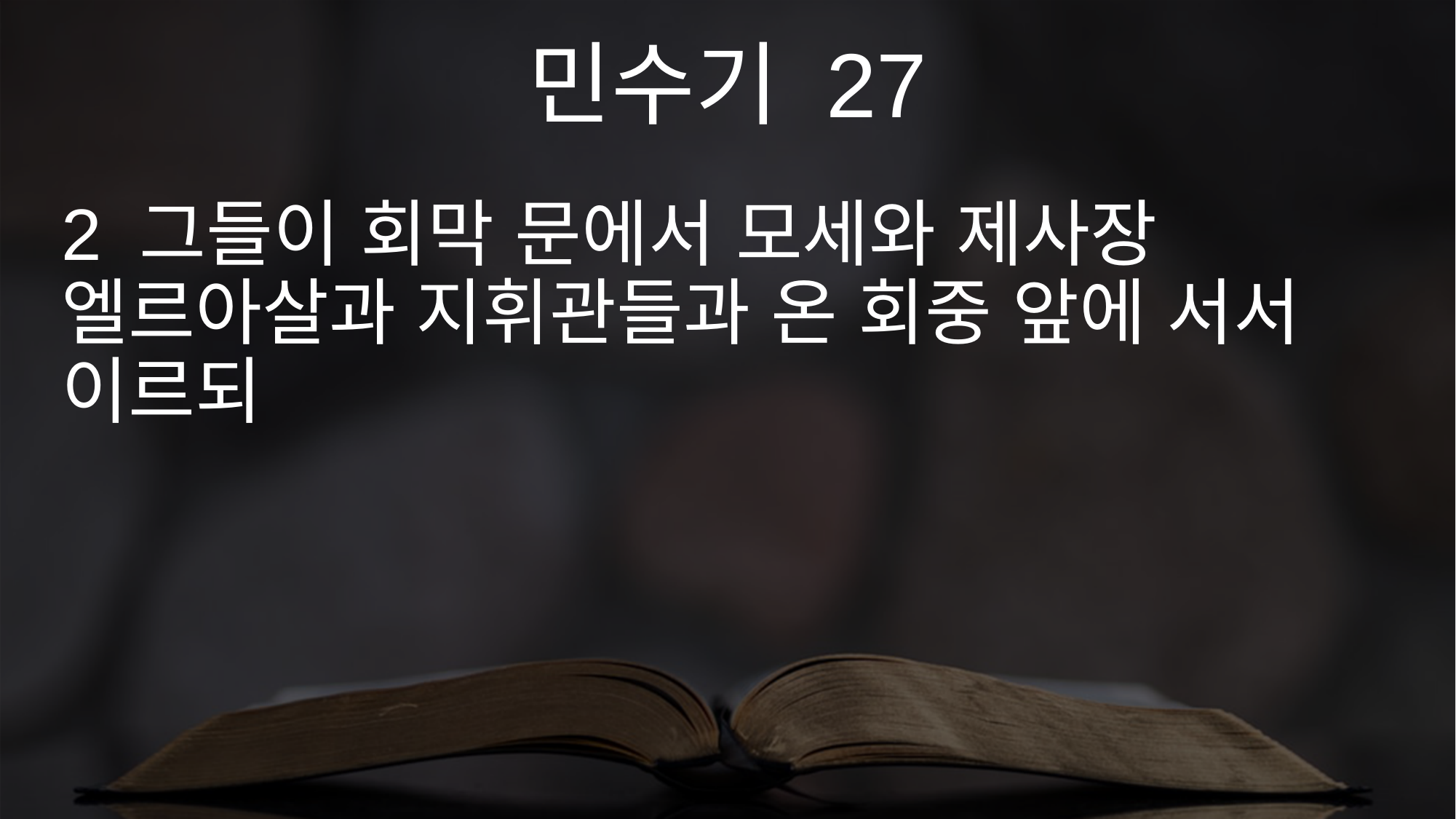

민수기 27
2 그들이 회막 문에서 모세와 제사장 엘르아살과 지휘관들과 온 회중 앞에 서서 이르되